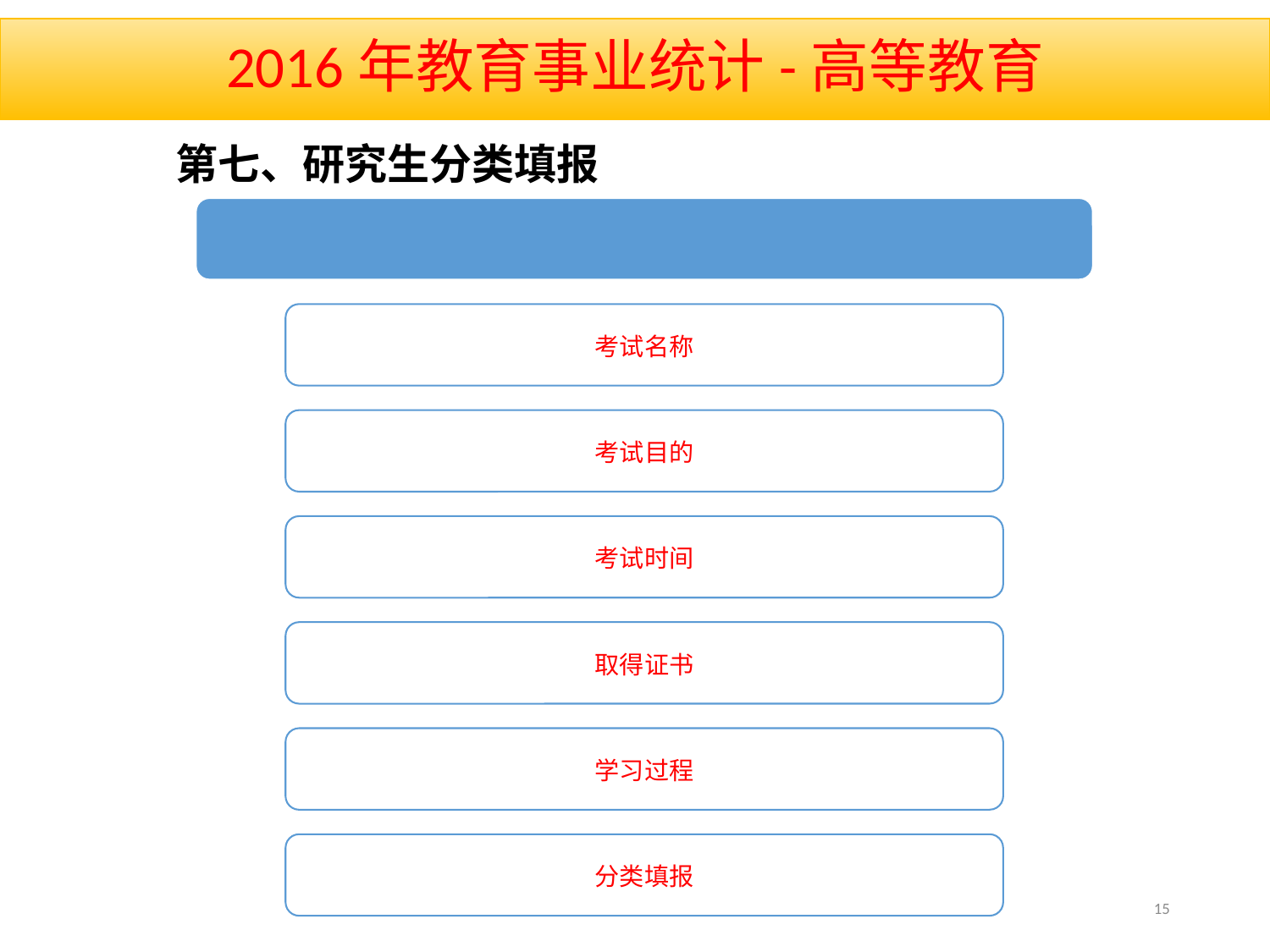

# 2016年教育事业统计-高等教育
                第七、研究生分类填报

分类填报
考试目的
考试时间
取得证书
学习过程
考试名称
15